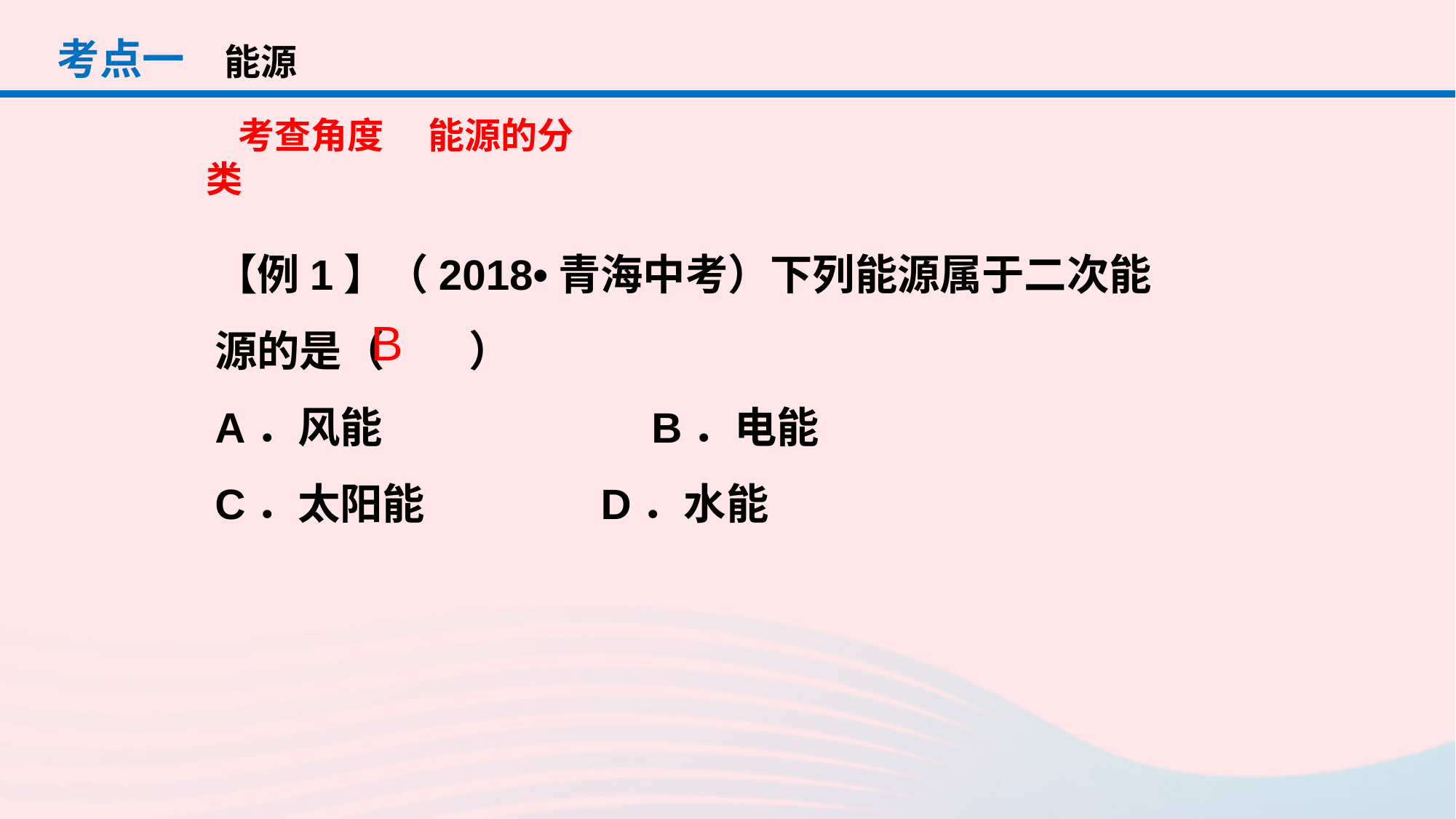

考点一
能源
考查角度 　能源的分类
【例1】（2018•青海中考）下列能源属于二次能源的是（　　）
A．风能			B．电能
C．太阳能		     D．水能

B